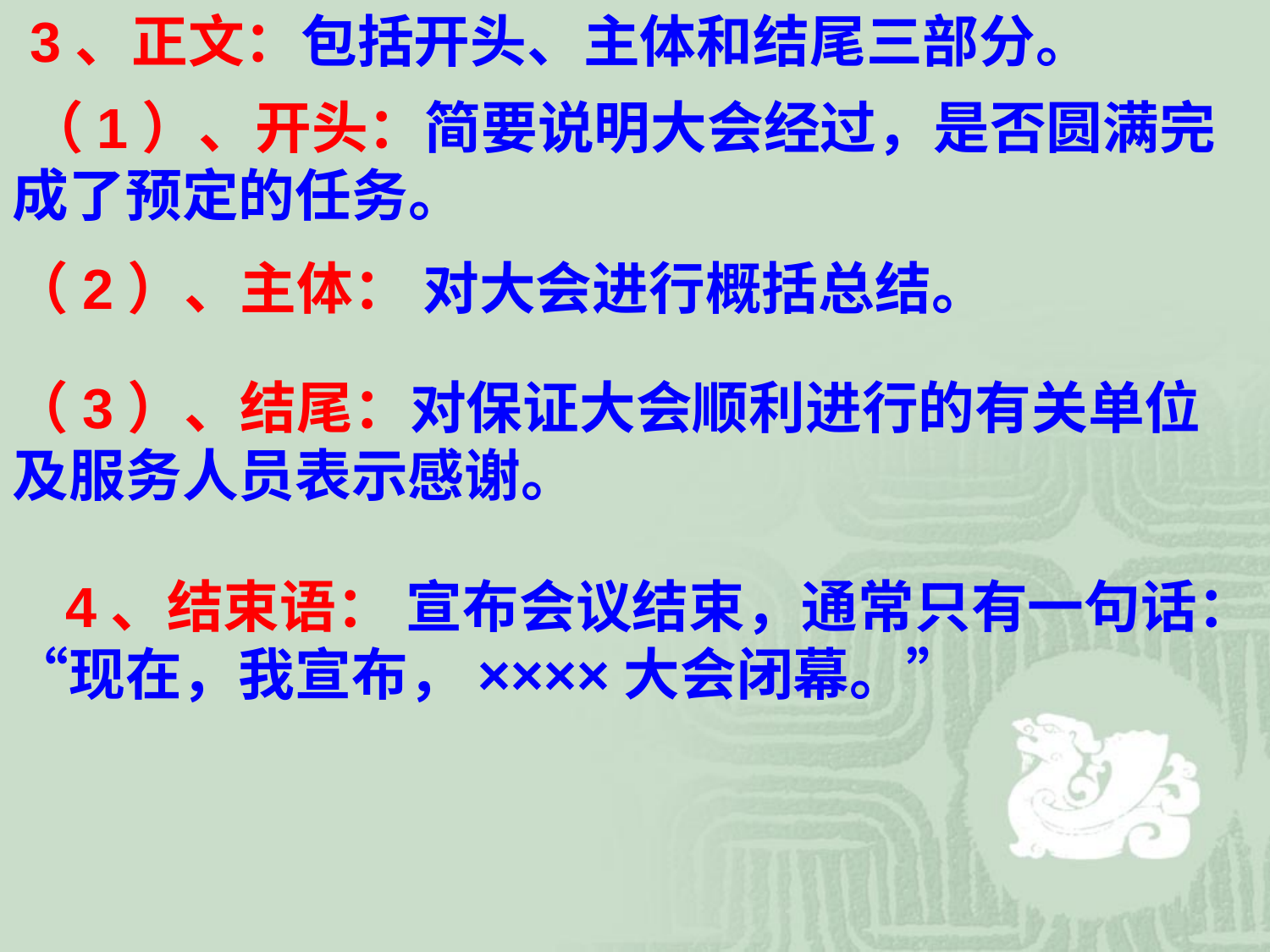

3、正文：包括开头、主体和结尾三部分。
 （1）、开头：简要说明大会经过，是否圆满完成了预定的任务。
（2）、主体： 对大会进行概括总结。
（3）、结尾：对保证大会顺利进行的有关单位及服务人员表示感谢。
      4、结束语： 宣布会议结束，通常只有一句话：“现在，我宣布，××××大会闭幕。”